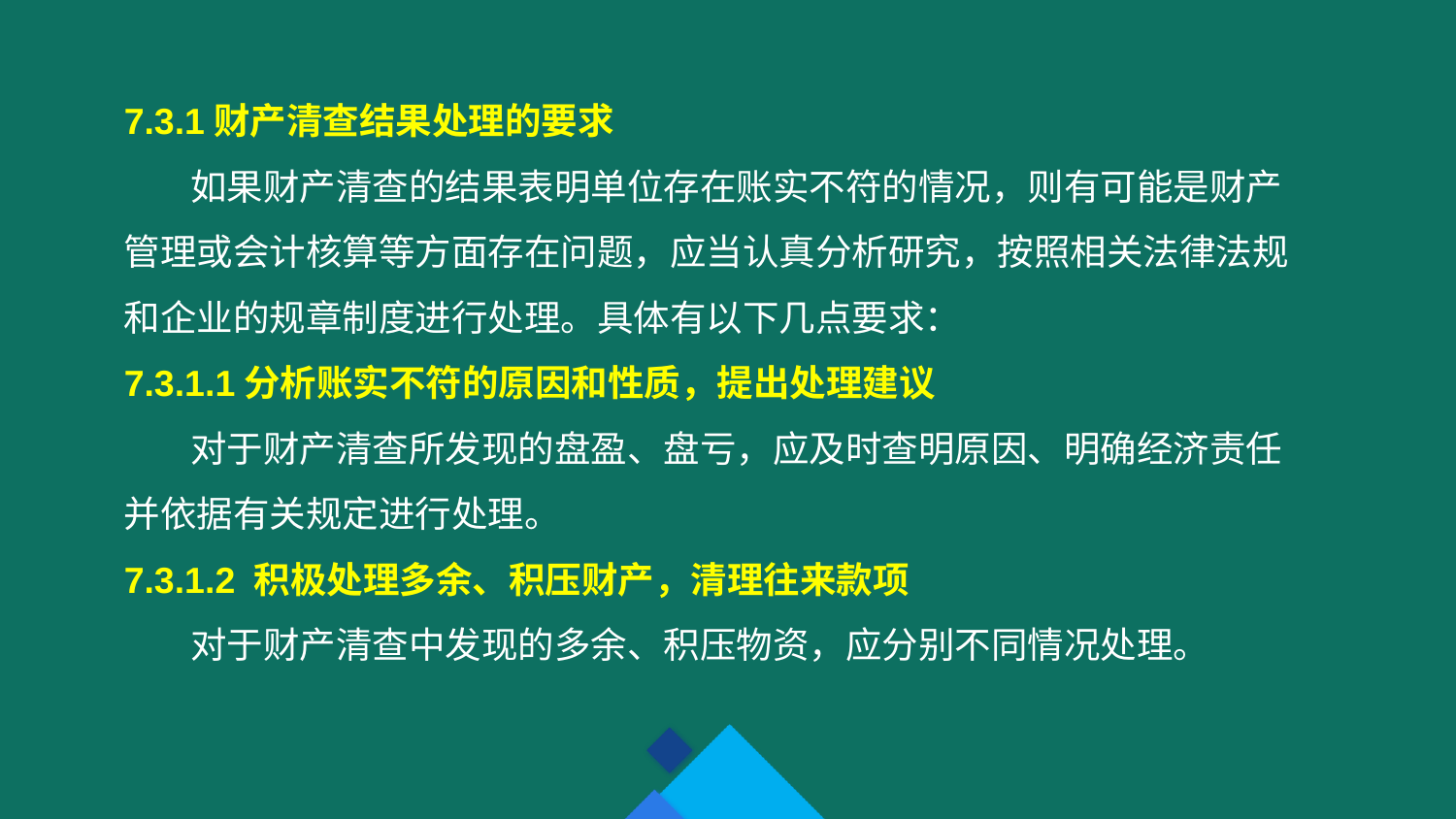

7.3.1财产清查结果处理的要求
       如果财产清查的结果表明单位存在账实不符的情况，则有可能是财产管理或会计核算等方面存在问题，应当认真分析研究，按照相关法律法规和企业的规章制度进行处理。具体有以下几点要求：
7.3.1.1分析账实不符的原因和性质，提出处理建议
       对于财产清查所发现的盘盈、盘亏，应及时查明原因、明确经济责任并依据有关规定进行处理。
7.3.1.2 积极处理多余、积压财产，清理往来款项
       对于财产清查中发现的多余、积压物资，应分别不同情况处理。